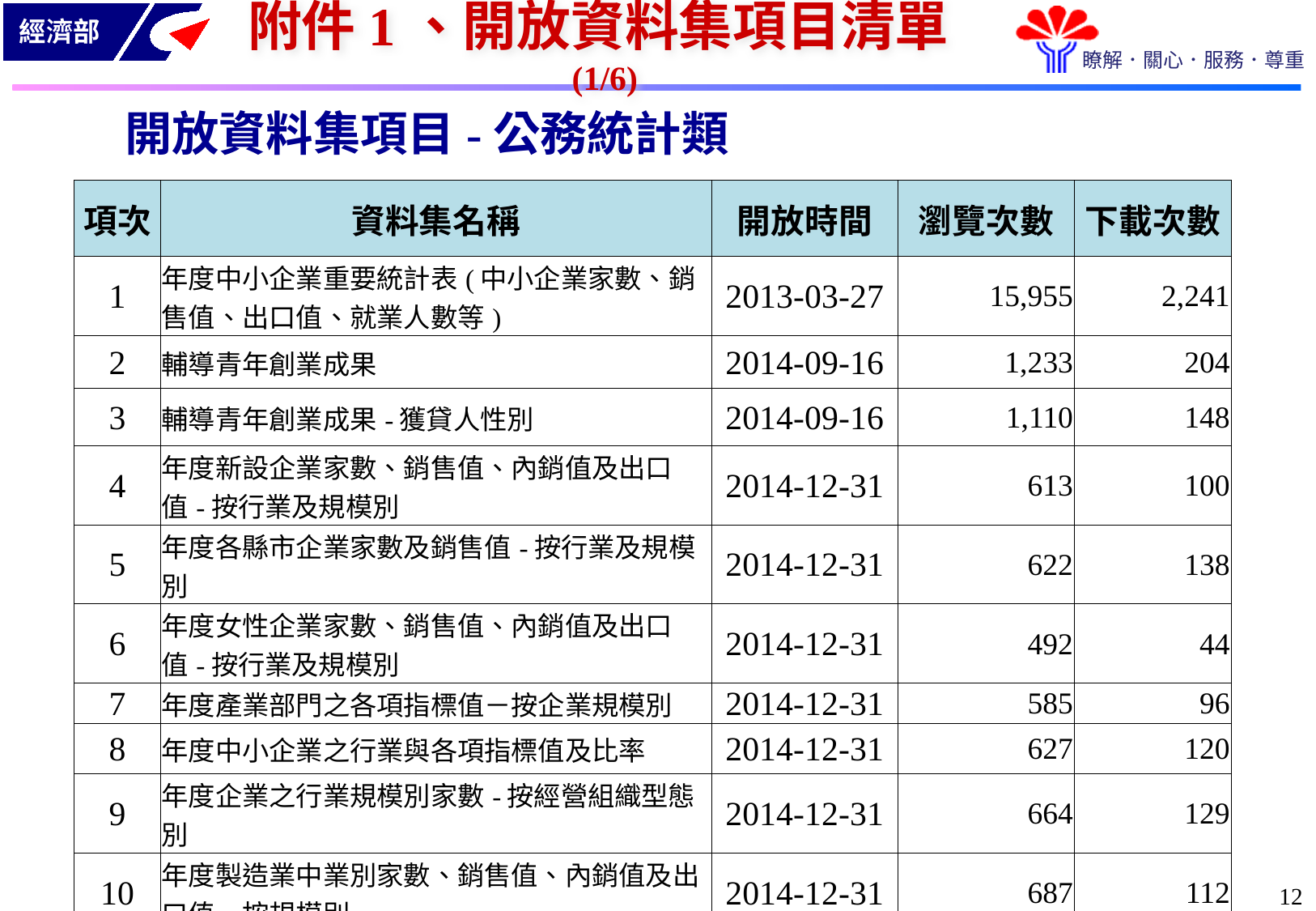

附件1、開放資料集項目清單(1/6)
開放資料集項目-公務統計類

| 項次 | 資料集名稱 | 開放時間 | 瀏覽次數 | 下載次數 |
| --- | --- | --- | --- | --- |
| 1 | 年度中小企業重要統計表(中小企業家數、銷售值、出口值、就業人數等) | 2013-03-27 | 15,955 | 2,241 |
| 2 | 輔導青年創業成果 | 2014-09-16 | 1,233 | 204 |
| 3 | 輔導青年創業成果-獲貸人性別 | 2014-09-16 | 1,110 | 148 |
| 4 | 年度新設企業家數、銷售值、內銷值及出口值-按行業及規模別 | 2014-12-31 | 613 | 100 |
| 5 | 年度各縣市企業家數及銷售值-按行業及規模別 | 2014-12-31 | 622 | 138 |
| 6 | 年度女性企業家數、銷售值、內銷值及出口值-按行業及規模別 | 2014-12-31 | 492 | 44 |
| 7 | 年度產業部門之各項指標值－按企業規模別 | 2014-12-31 | 585 | 96 |
| 8 | 年度中小企業之行業與各項指標值及比率 | 2014-12-31 | 627 | 120 |
| 9 | 年度企業之行業規模別家數-按經營組織型態別 | 2014-12-31 | 664 | 129 |
| 10 | 年度製造業中業別家數、銷售值、內銷值及出口值－按規模別 | 2014-12-31 | 687 | 112 |
| 11 | 年度就業人數－按縣市及企業規模別 | 2014-12-31 | 614 | 127 |
12